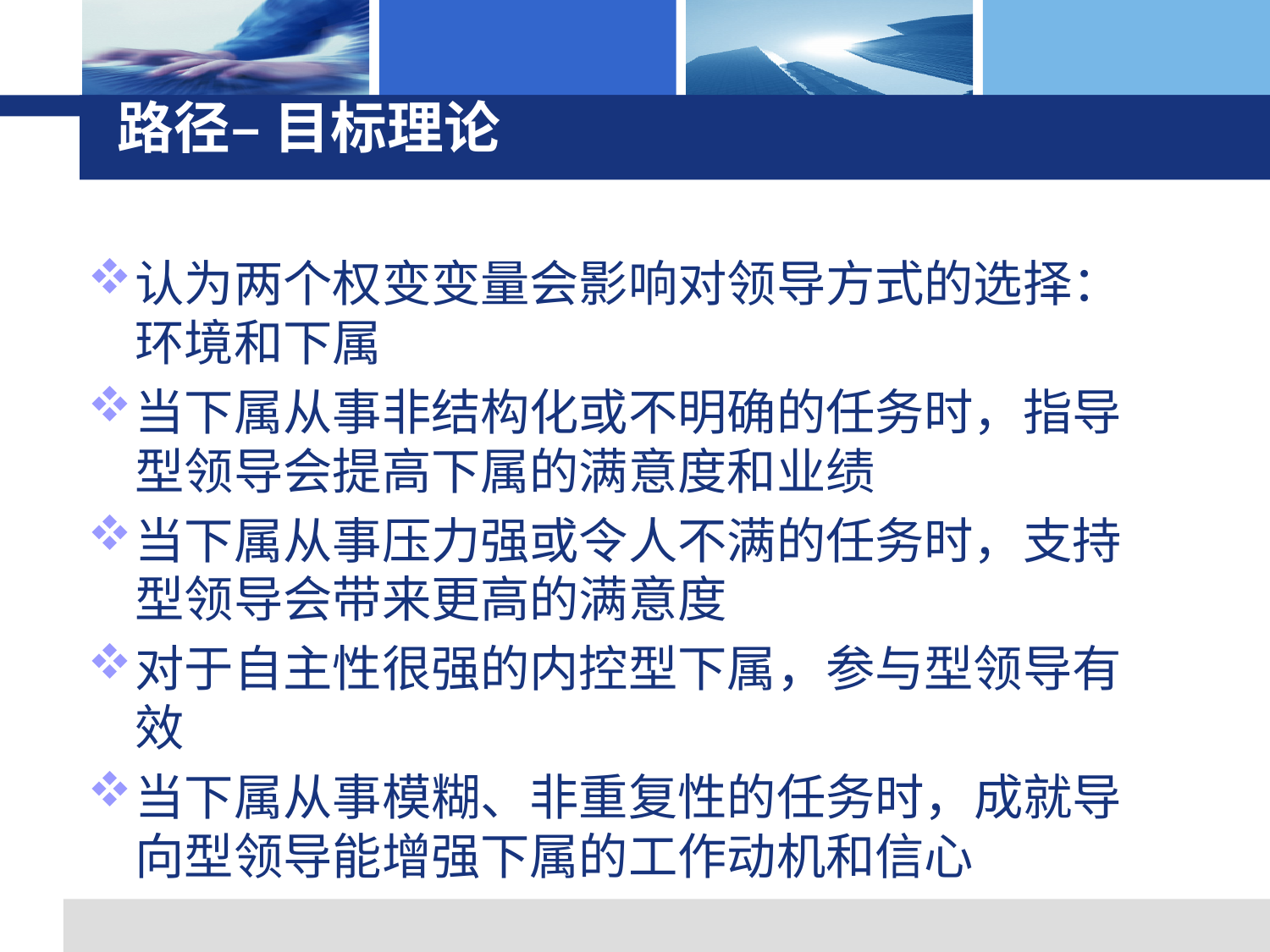

# 路径– 目标理论
认为两个权变变量会影响对领导方式的选择：环境和下属
当下属从事非结构化或不明确的任务时，指导型领导会提高下属的满意度和业绩
当下属从事压力强或令人不满的任务时，支持型领导会带来更高的满意度
对于自主性很强的内控型下属，参与型领导有效
当下属从事模糊、非重复性的任务时，成就导向型领导能增强下属的工作动机和信心